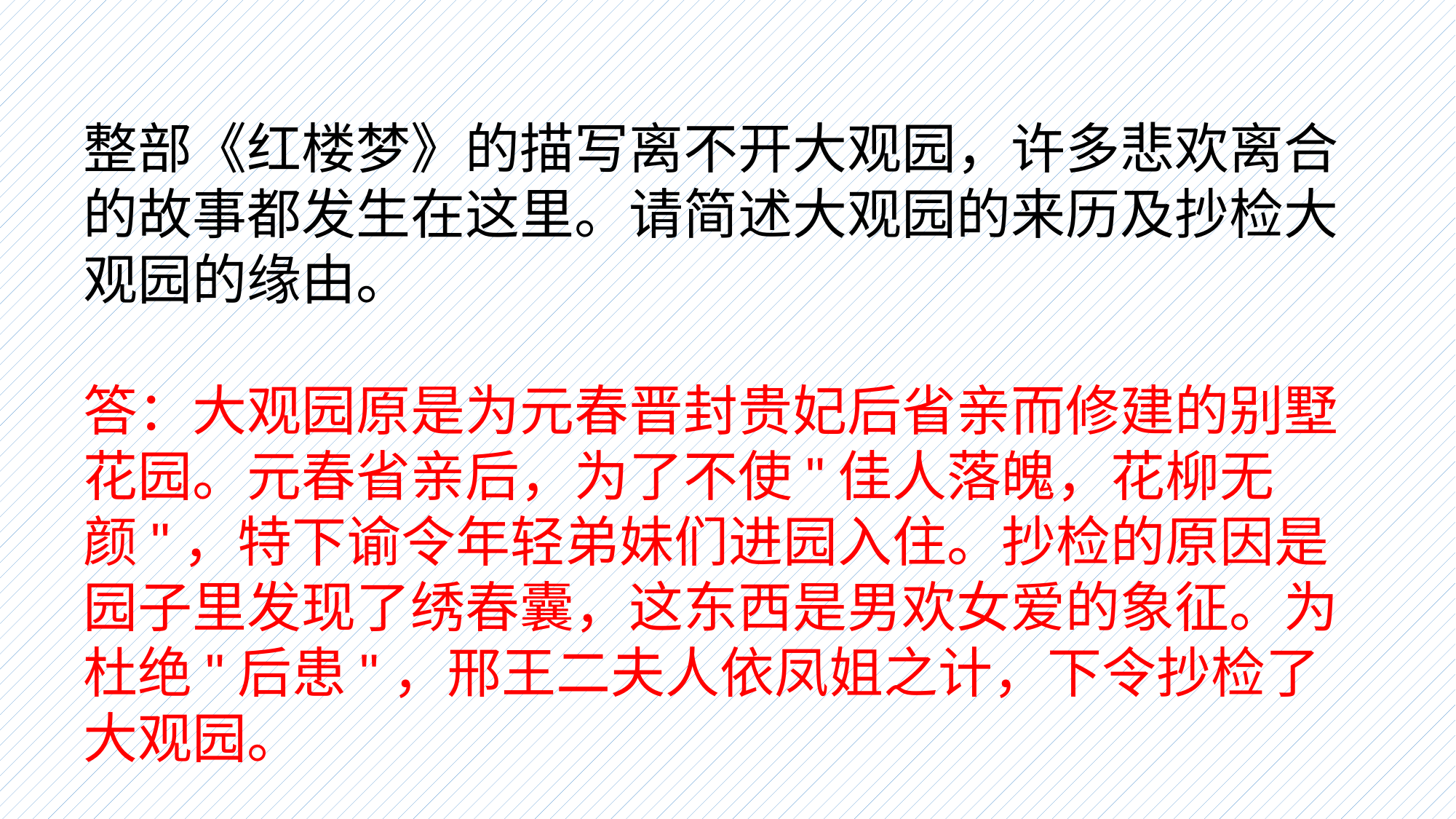

整部《红楼梦》的描写离不开大观园，许多悲欢离合的故事都发生在这里。请简述大观园的来历及抄检大观园的缘由。

答：大观园原是为元春晋封贵妃后省亲而修建的别墅花园。元春省亲后，为了不使"佳人落魄，花柳无颜"，特下谕令年轻弟妹们进园入住。抄检的原因是园子里发现了绣春囊，这东西是男欢女爱的象征。为杜绝"后患"，邢王二夫人依凤姐之计，下令抄检了大观园。